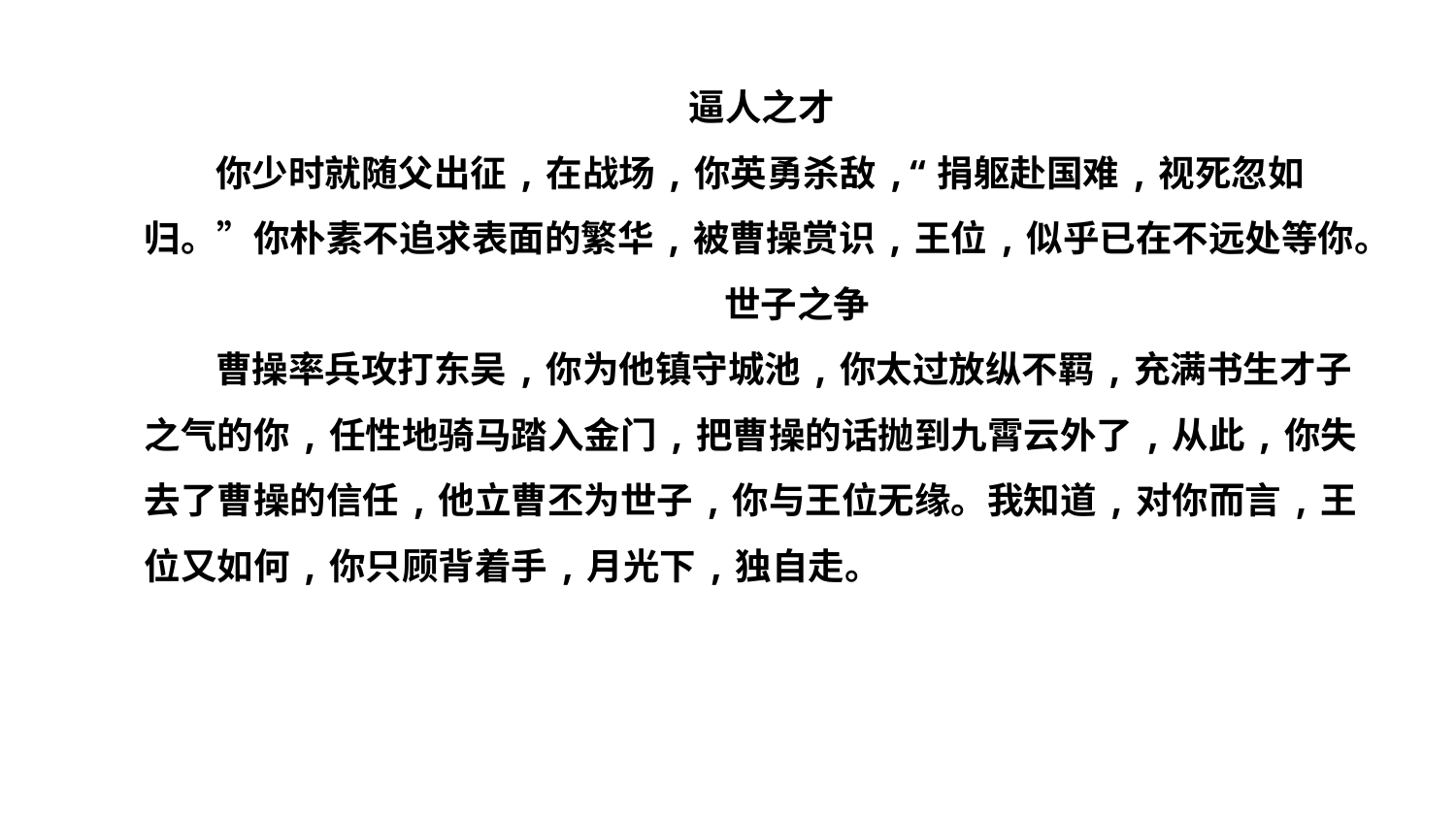

逼人之才
你少时就随父出征,在战场,你英勇杀敌,“捐躯赴国难,视死忽如归。”你朴素不追求表面的繁华,被曹操赏识,王位,似乎已在不远处等你。
世子之争
曹操率兵攻打东吴,你为他镇守城池,你太过放纵不羁,充满书生才子之气的你,任性地骑马踏入金门,把曹操的话抛到九霄云外了,从此,你失去了曹操的信任,他立曹丕为世子,你与王位无缘。我知道,对你而言,王位又如何,你只顾背着手,月光下,独自走。